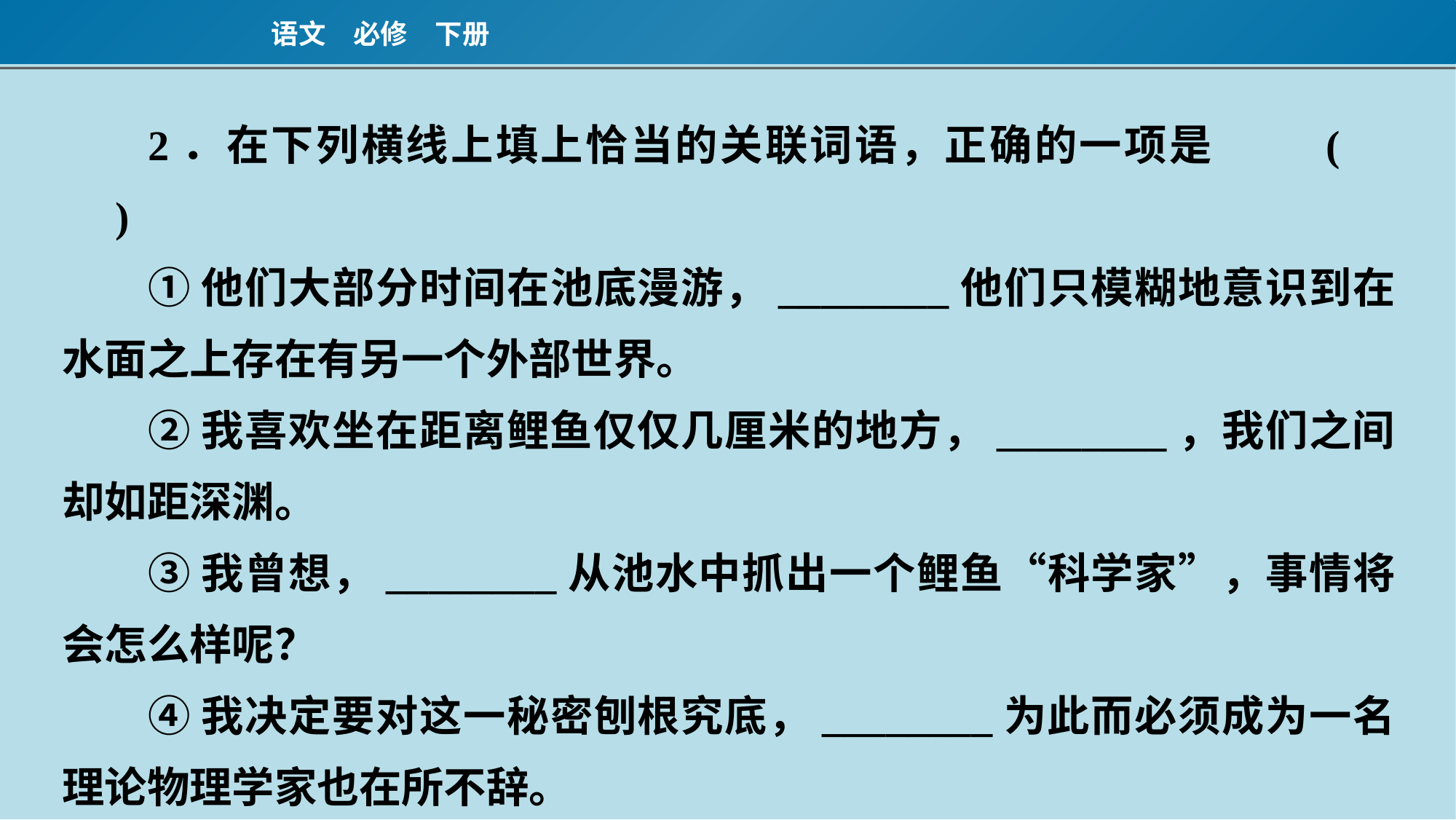

2．在下列横线上填上恰当的关联词语，正确的一项是	(　　)
①他们大部分时间在池底漫游，________他们只模糊地意识到在水面之上存在有另一个外部世界。
②我喜欢坐在距离鲤鱼仅仅几厘米的地方，________，我们之间却如距深渊。
③我曾想，________从池水中抓出一个鲤鱼“科学家”，事情将会怎么样呢？
④我决定要对这一秘密刨根究底，________为此而必须成为一名理论物理学家也在所不辞。